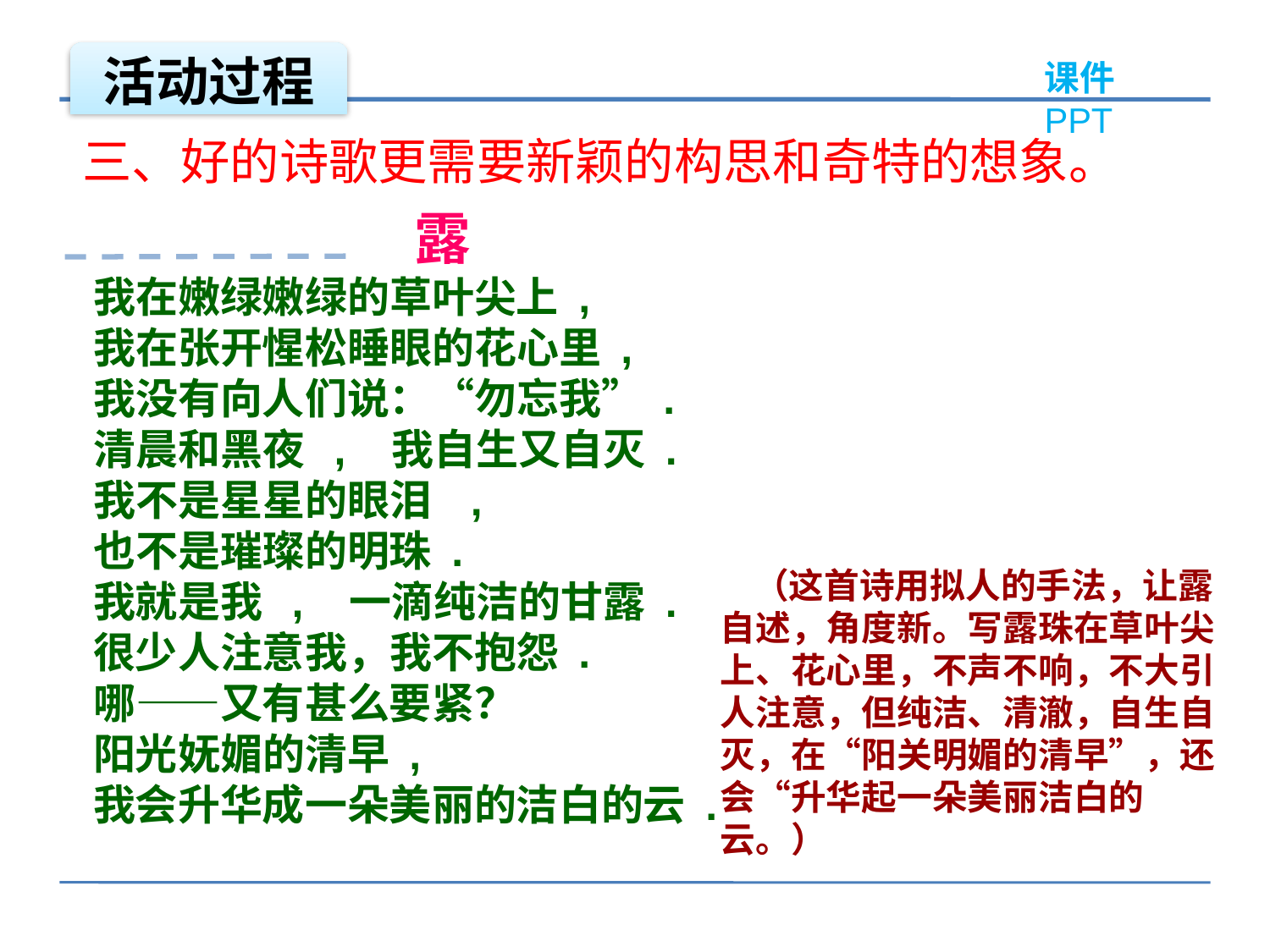

活动过程
三、好的诗歌更需要新颖的构思和奇特的想象。
                                        露 
我在嫩绿嫩绿的草叶尖上 ,
我在张开惺松睡眼的花心里 ,
我没有向人们说：“勿忘我” .
清晨和黑夜  ,   我自生又自灭 .
我不是星星的眼泪   ,
也不是璀璨的明珠 .
我就是我  ,   一滴纯洁的甘露 .
很少人注意我，我不抱怨 .
哪——又有甚么要紧？
阳光妩媚的清早 ,
我会升华成一朵美丽的洁白的云 .
     （这首诗用拟人的手法，让露自述，角度新。写露珠在草叶尖上、花心里，不声不响，不大引人注意，但纯洁、清澈，自生自灭，在“阳关明媚的清早”，还会“升华起一朵美丽洁白的云。）